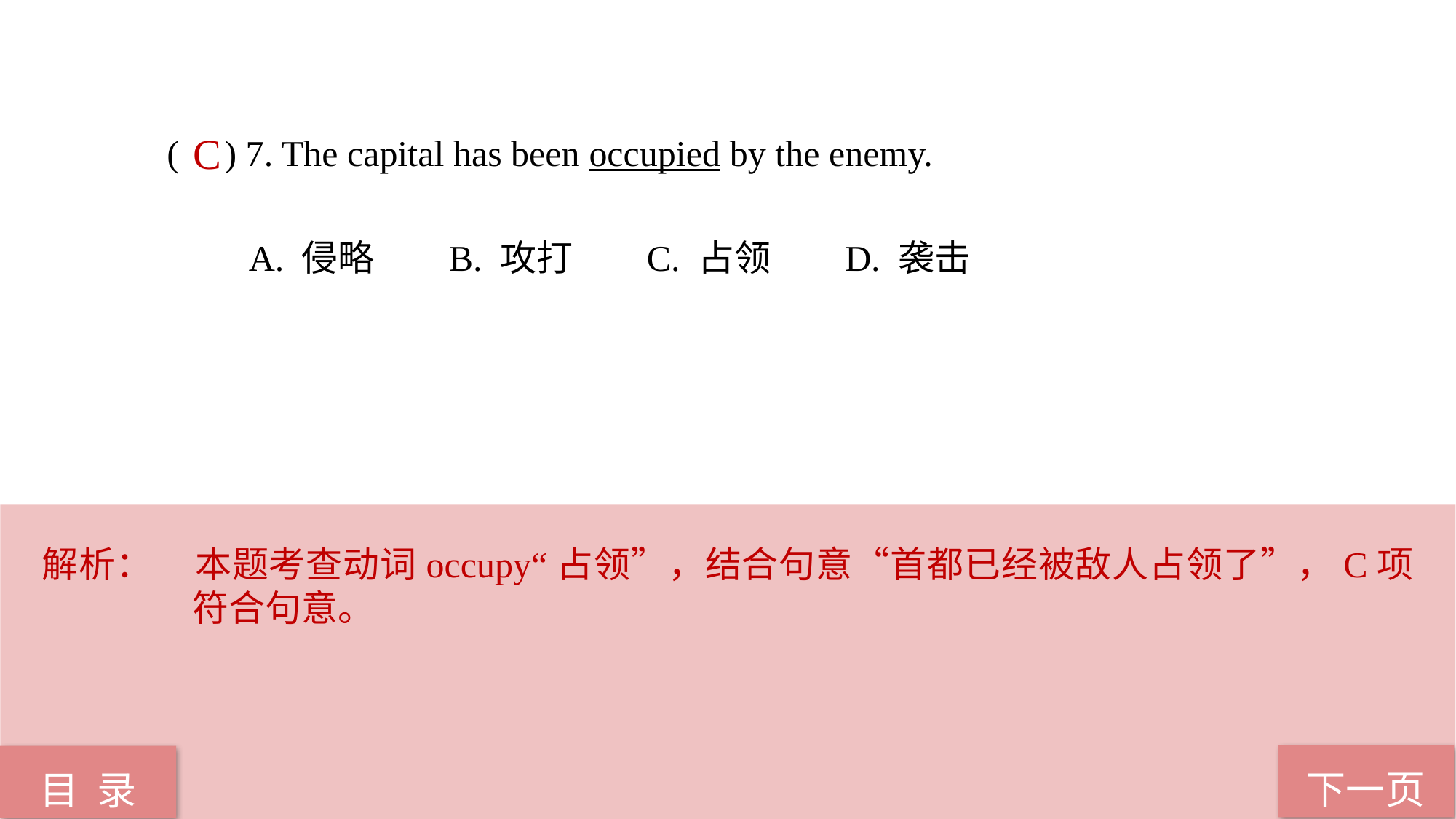

(     ) 7. The capital has been occupied by the enemy.

         A. 侵略        B. 攻打        C. 占领        D. 袭击
C
解析：	本题考查动词occupy“占领”，结合句意“首都已经被敌人占领了”，C项符合句意。